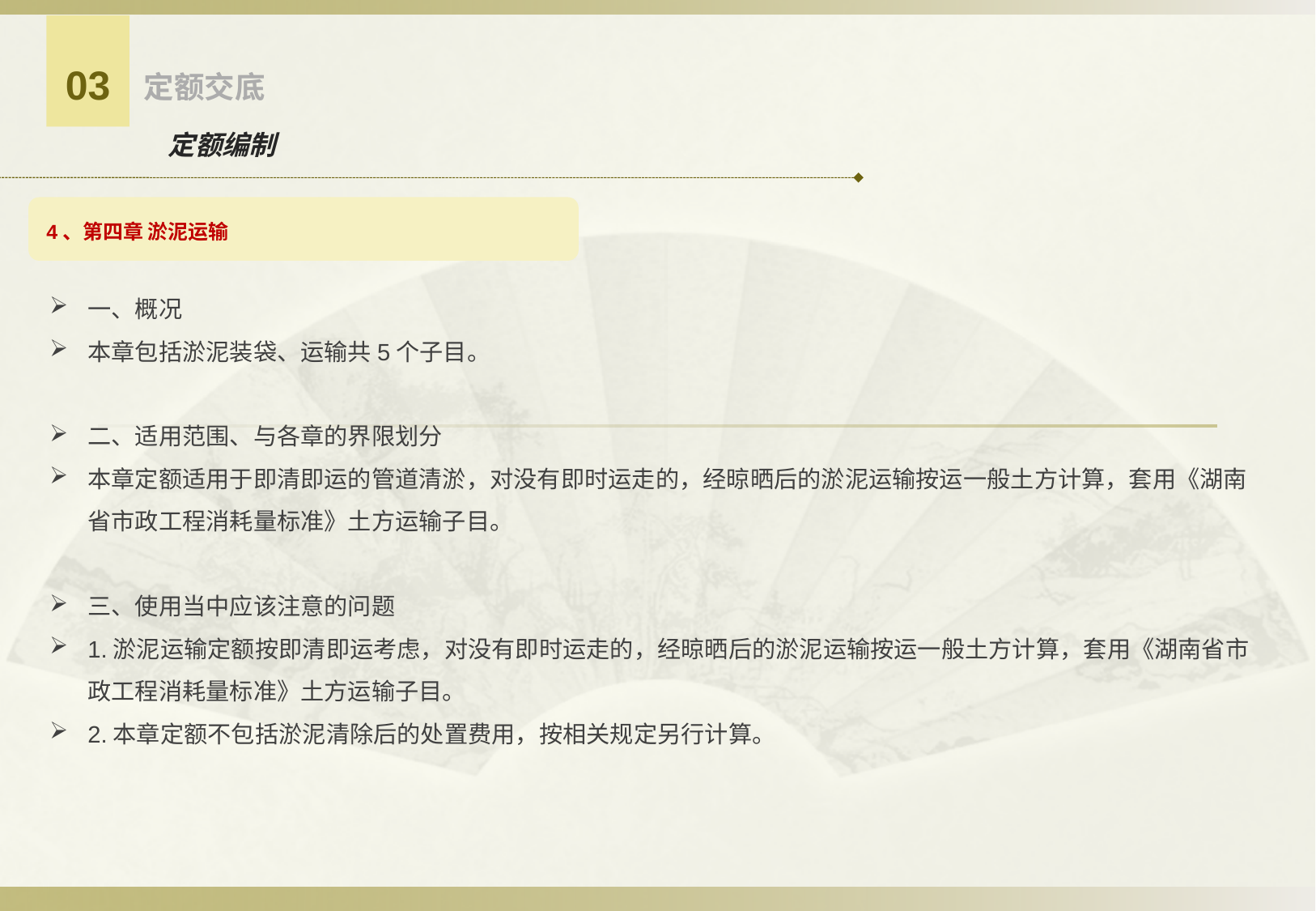

03
定额交底
定额编制

4、第四章 淤泥运输
一、概况
本章包括淤泥装袋、运输共5个子目。

二、适用范围、与各章的界限划分
本章定额适用于即清即运的管道清淤，对没有即时运走的，经晾晒后的淤泥运输按运一般土方计算，套用《湖南省市政工程消耗量标准》土方运输子目。

三、使用当中应该注意的问题
1.淤泥运输定额按即清即运考虑，对没有即时运走的，经晾晒后的淤泥运输按运一般土方计算，套用《湖南省市政工程消耗量标准》土方运输子目。
2.本章定额不包括淤泥清除后的处置费用，按相关规定另行计算。